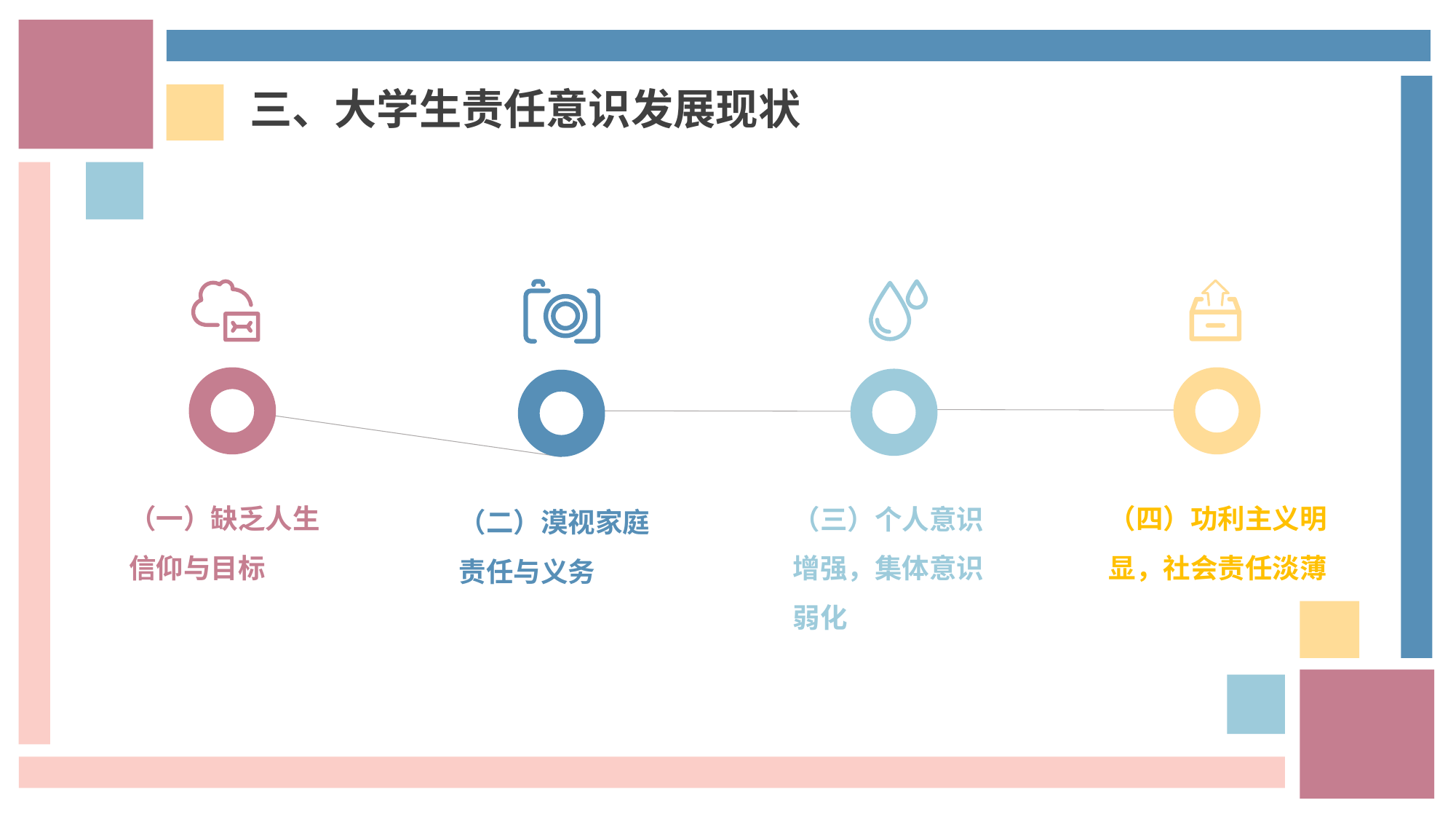

三、大学生责任意识发展现状

（四）功利主义明显，社会责任淡薄
（一）缺乏人生信仰与目标
（三）个人意识增强，集体意识弱化
（二）漠视家庭责任与义务